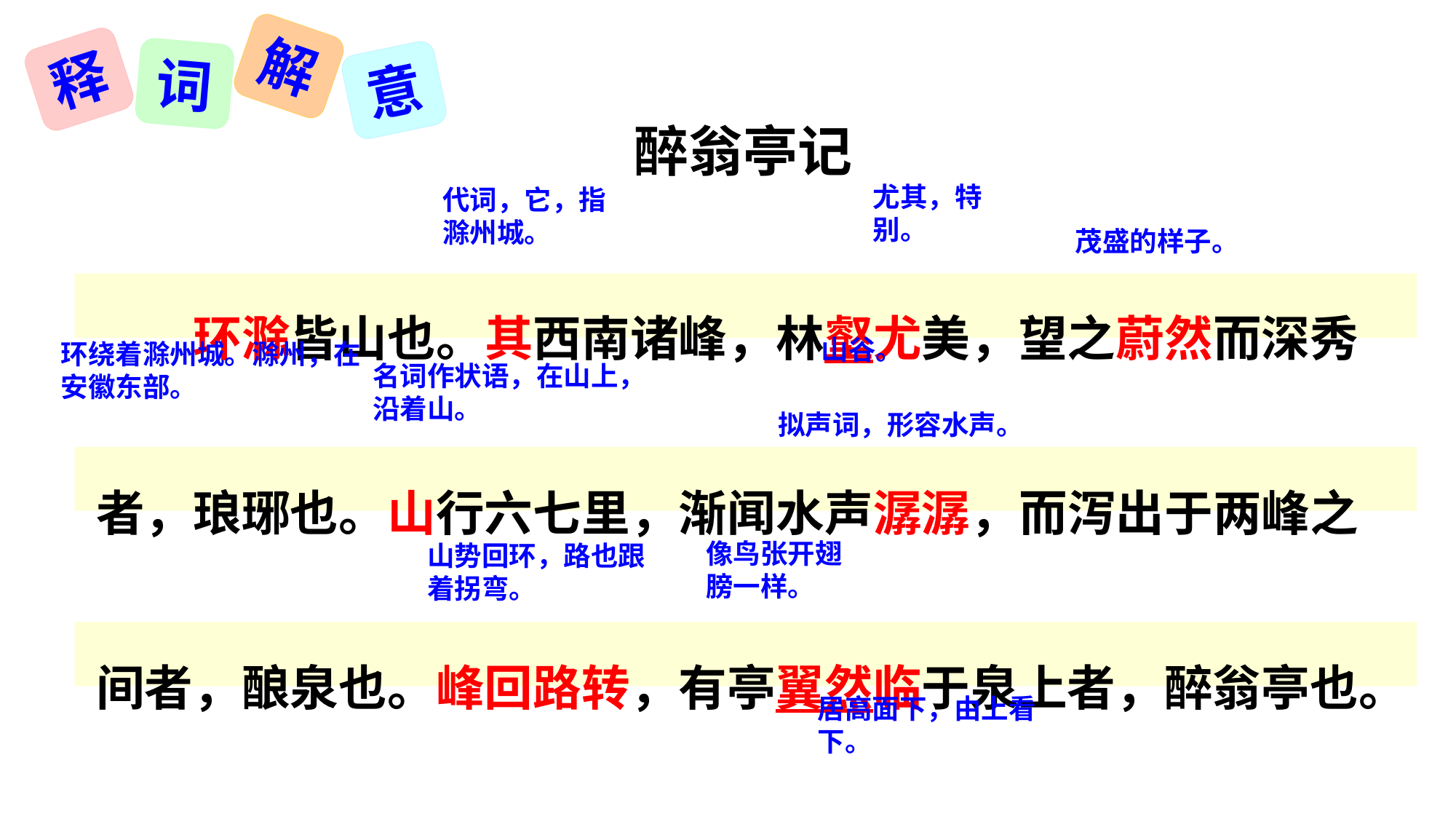

解
释
词
意
醉翁亭记
　　环滁皆山也。其西南诸峰，林壑尤美，望之蔚然而深秀者，琅琊也。山行六七里，渐闻水声潺潺，而泻出于两峰之间者，酿泉也。峰回路转，有亭翼然临于泉上者，醉翁亭也。
尤其，特别。
代词，它，指滁州城。
茂盛的样子。

山谷。
环绕着滁州城。滁州，在安徽东部。
名词作状语，在山上，沿着山。
拟声词，形容水声。

像鸟张开翅膀一样。
山势回环，路也跟着拐弯。

居高面下，由上看下。